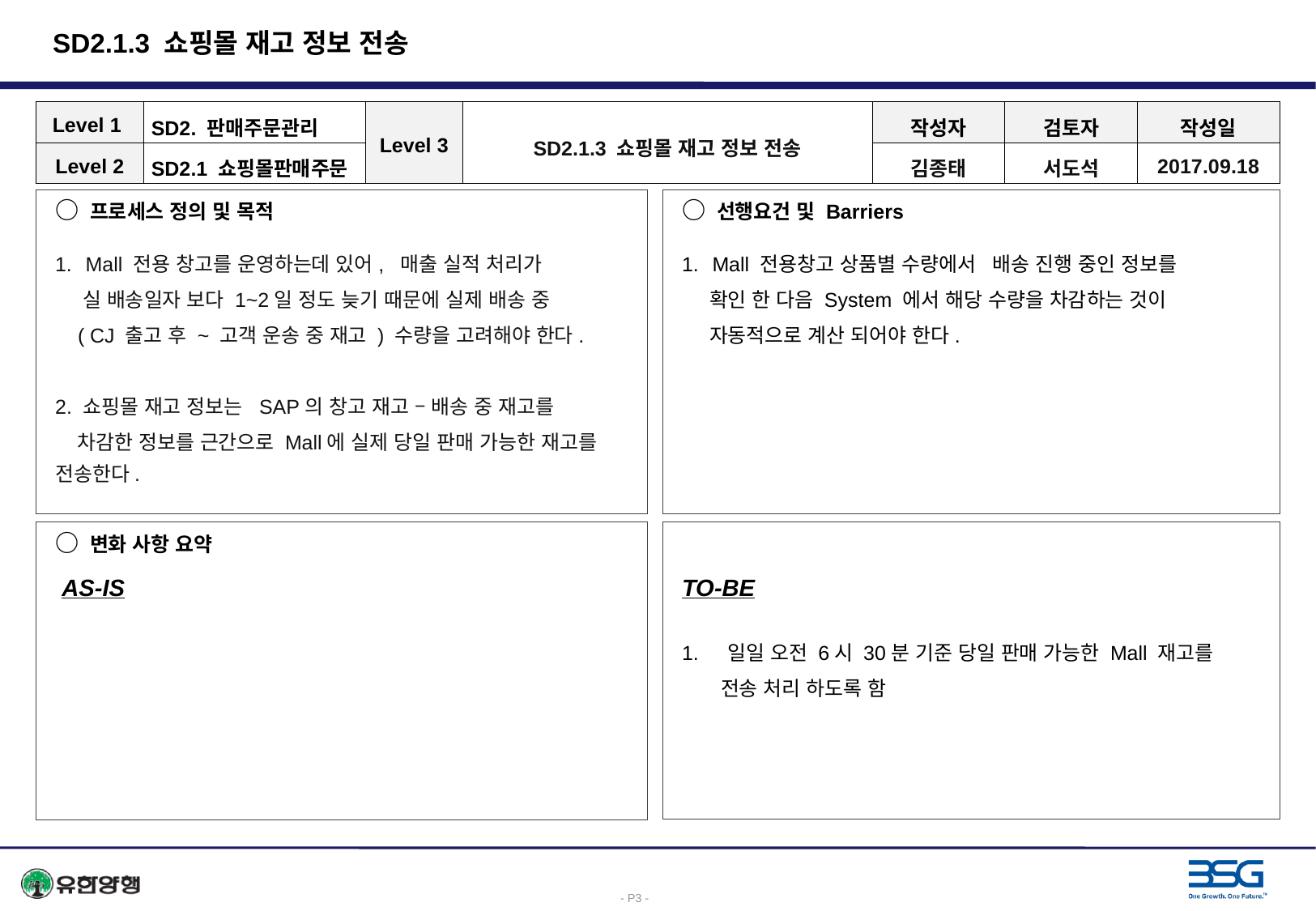

# SD2.1.3 쇼핑몰 재고 정보 전송
| Level 1 | SD2. 판매주문관리 | Level 3 | SD2.1.3 쇼핑몰 재고 정보 전송 | 작성자 | 검토자 | 작성일 |
| --- | --- | --- | --- | --- | --- | --- |
| Level 2 | SD2.1 쇼핑몰판매주문 |  |  | 김종태 | 서도석 | 2017.09.18 |
○ 프로세스 정의 및 목적

Mall 전용 창고를 운영하는데 있어,  매출 실적 처리가
    실 배송일자 보다 1~2일 정도 늦기 때문에 실제 배송 중
    ( CJ 출고 후 ~ 고객 운송 중 재고 ) 수량을 고려해야 한다.

2. 쇼핑몰 재고 정보는  SAP의 창고 재고 – 배송 중 재고를
   차감한 정보를 근간으로 Mall에 실제 당일 판매 가능한 재고를  전송한다.
○ 선행요건 및 Barriers

Mall 전용창고 상품별 수량에서   배송 진행 중인 정보를
    확인 한 다음 System 에서 해당 수량을 차감하는 것이
    자동적으로 계산 되어야 한다.
○ 변화 사항 요약

 AS-IS

TO-BE

일일 오전 6시 30분 기준 당일 판매 가능한 Mall 재고를
      전송 처리 하도록 함